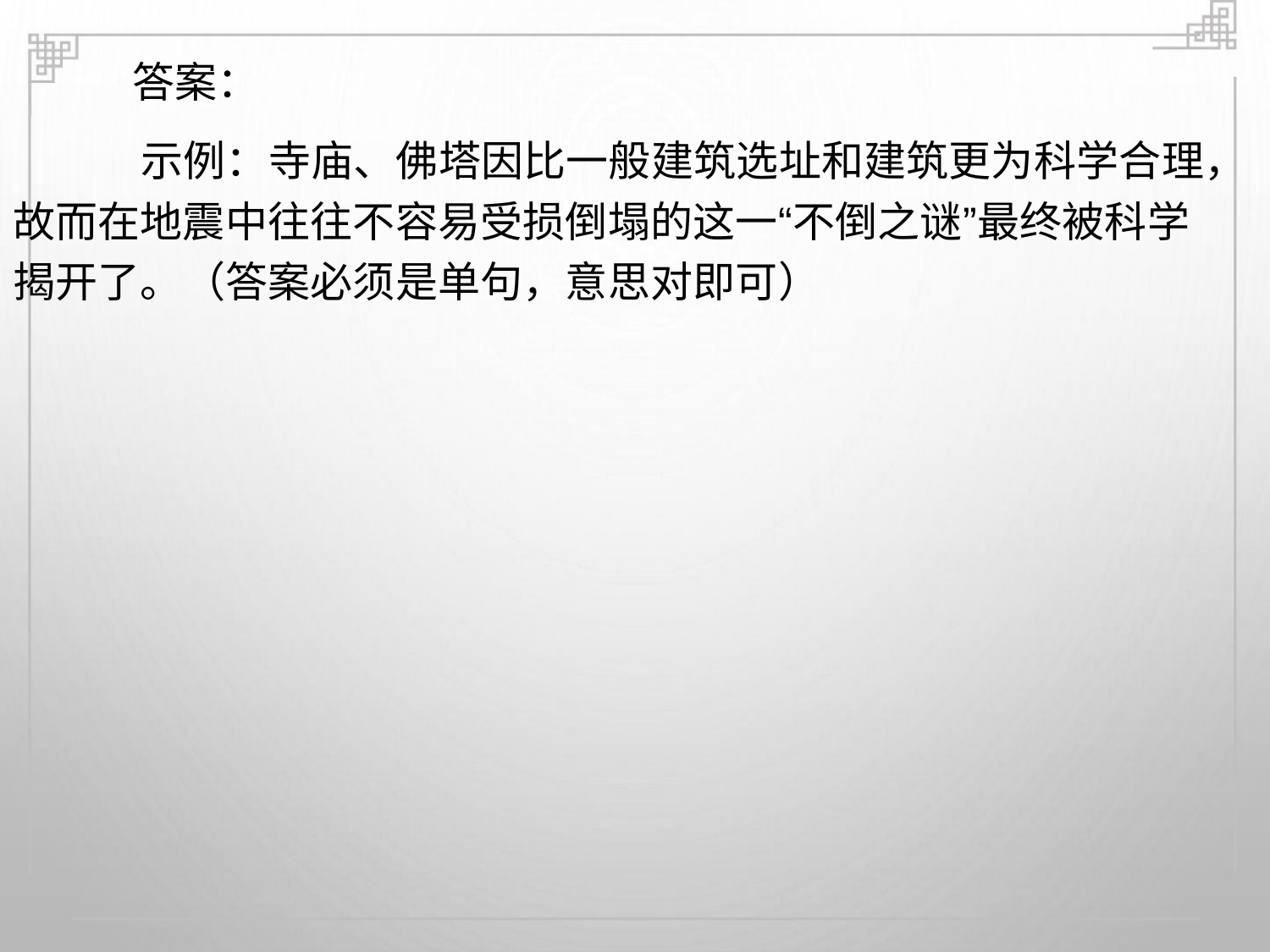

答案：
示例：寺庙、佛塔因比一般建筑选址和建筑更为科学合理，
故而在地震中往往不容易受损倒塌的这一“不倒之谜”最终被科学
揭开了。（答案必须是单句，意思对即可）